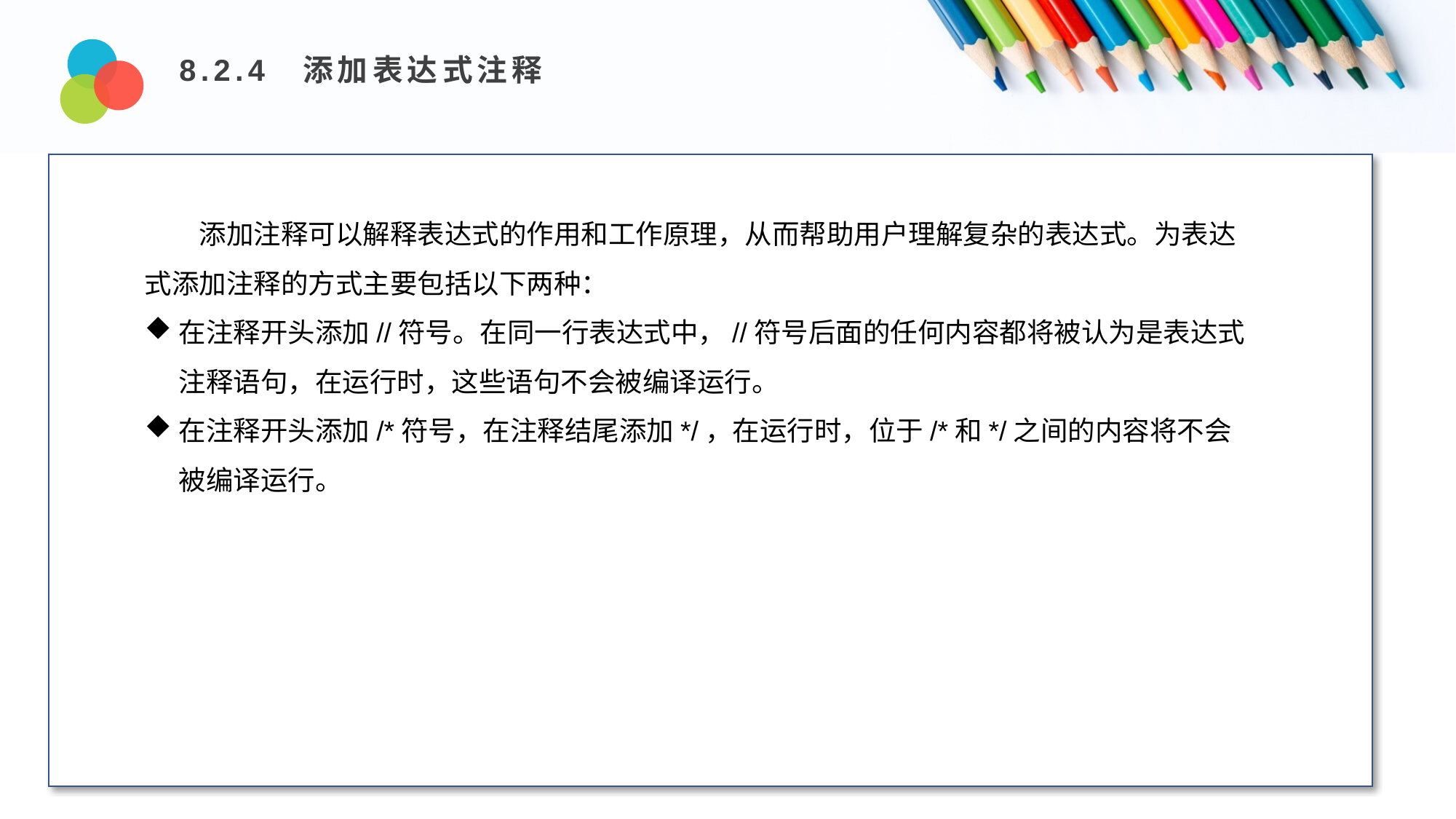

8.2.4  添加表达式注释

添加注释可以解释表达式的作用和工作原理，从而帮助用户理解复杂的表达式。为表达式添加注释的方式主要包括以下两种：
在注释开头添加//符号。在同一行表达式中，//符号后面的任何内容都将被认为是表达式注释语句，在运行时，这些语句不会被编译运行。
在注释开头添加/*符号，在注释结尾添加*/，在运行时，位于/*和*/之间的内容将不会被编译运行。